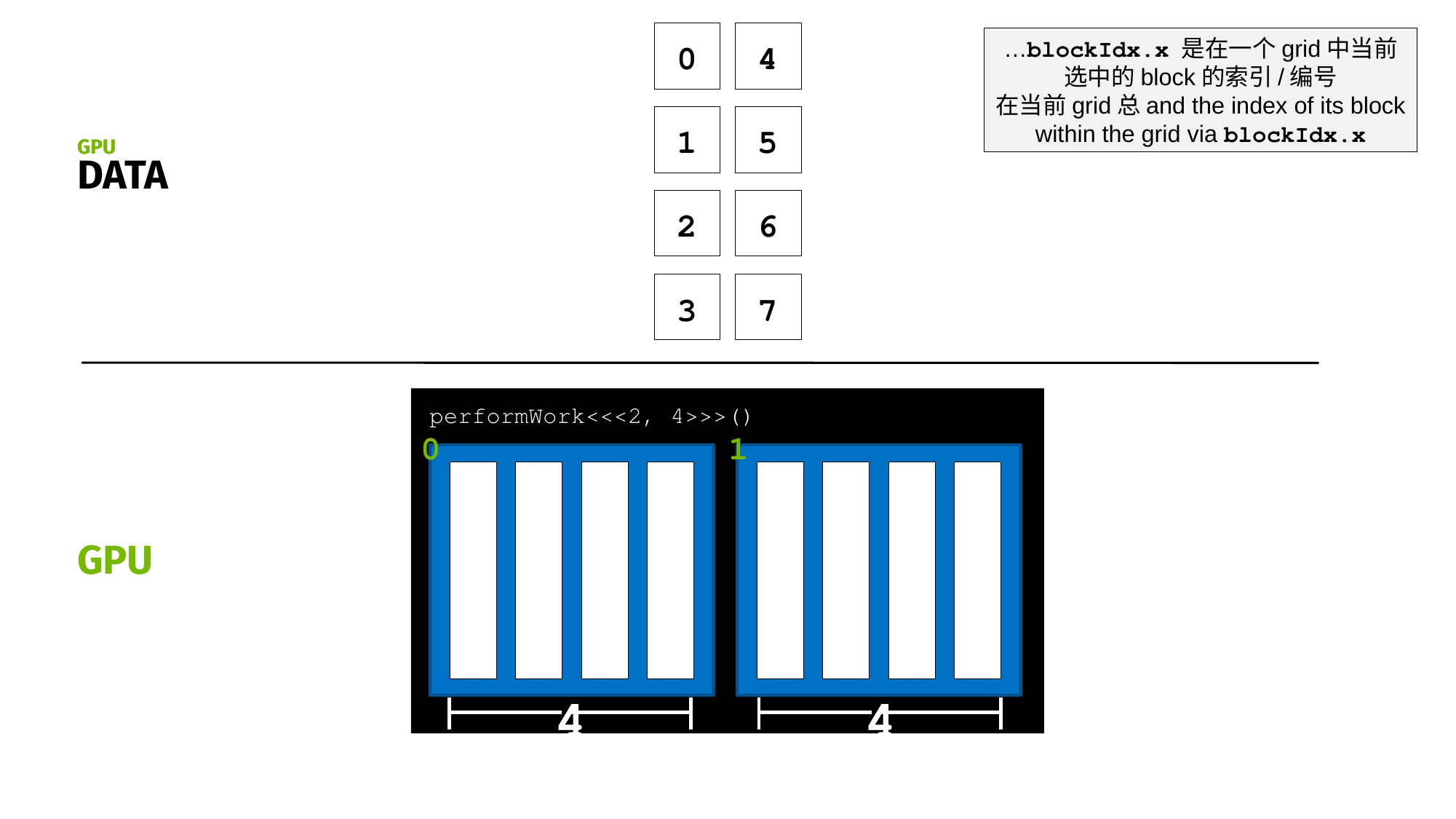

…blockIdx.x 是在一个grid中当前选中的block的索引/编号
在当前grid总and the index of its block within the grid via blockIdx.x
4
5
6
7
0
1
2
3
GPU
GPU
DATA

performWork<<<2, 4>>>()

1
0
GPU
4
4